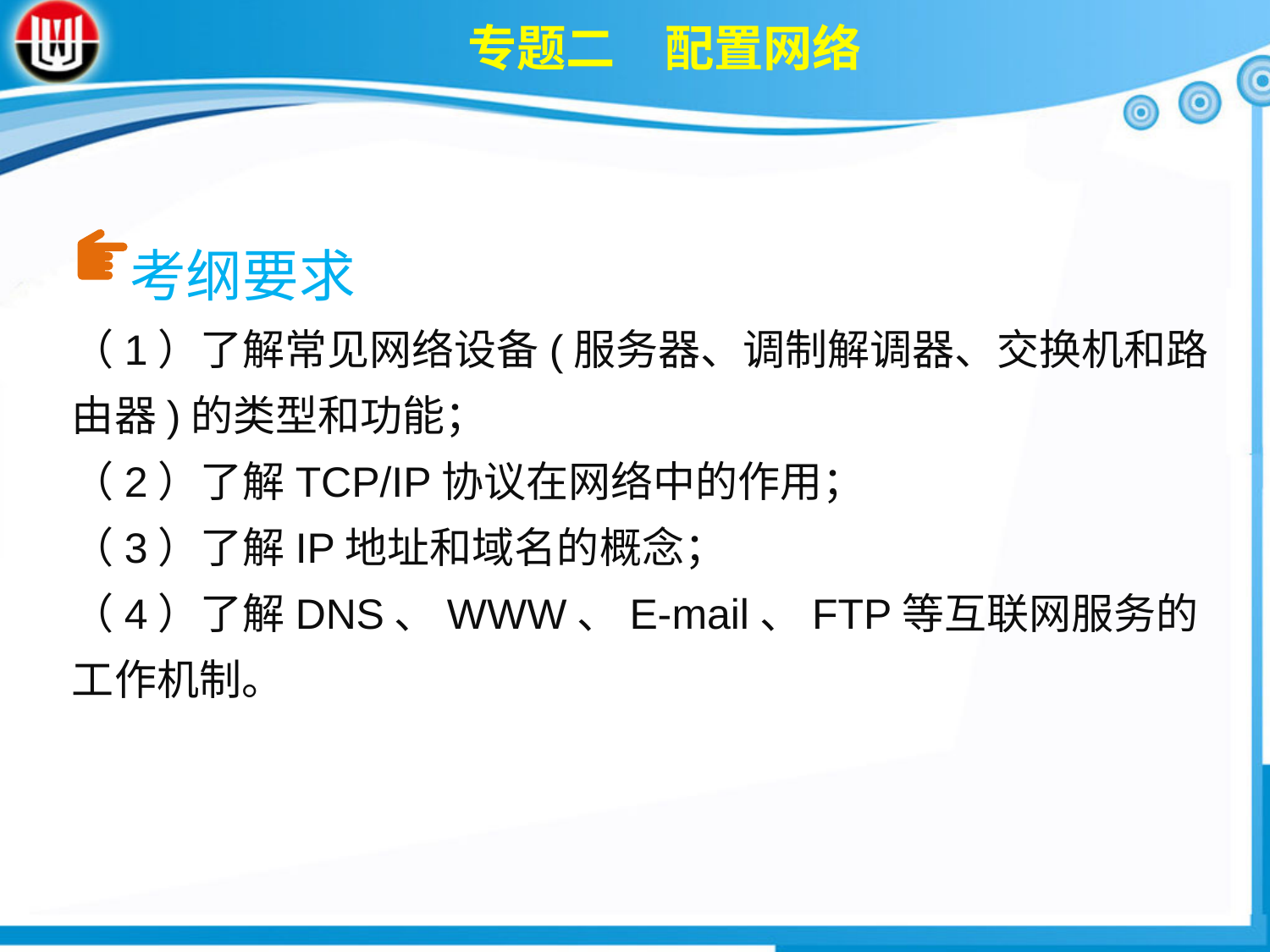

专题二　配置网络
     考纲要求
（1）了解常见网络设备(服务器、调制解调器、交换机和路由器)的类型和功能；
（2）了解TCP/IP协议在网络中的作用；
（3）了解IP地址和域名的概念；
（4）了解DNS、WWW、E-mail、FTP等互联网服务的工作机制。